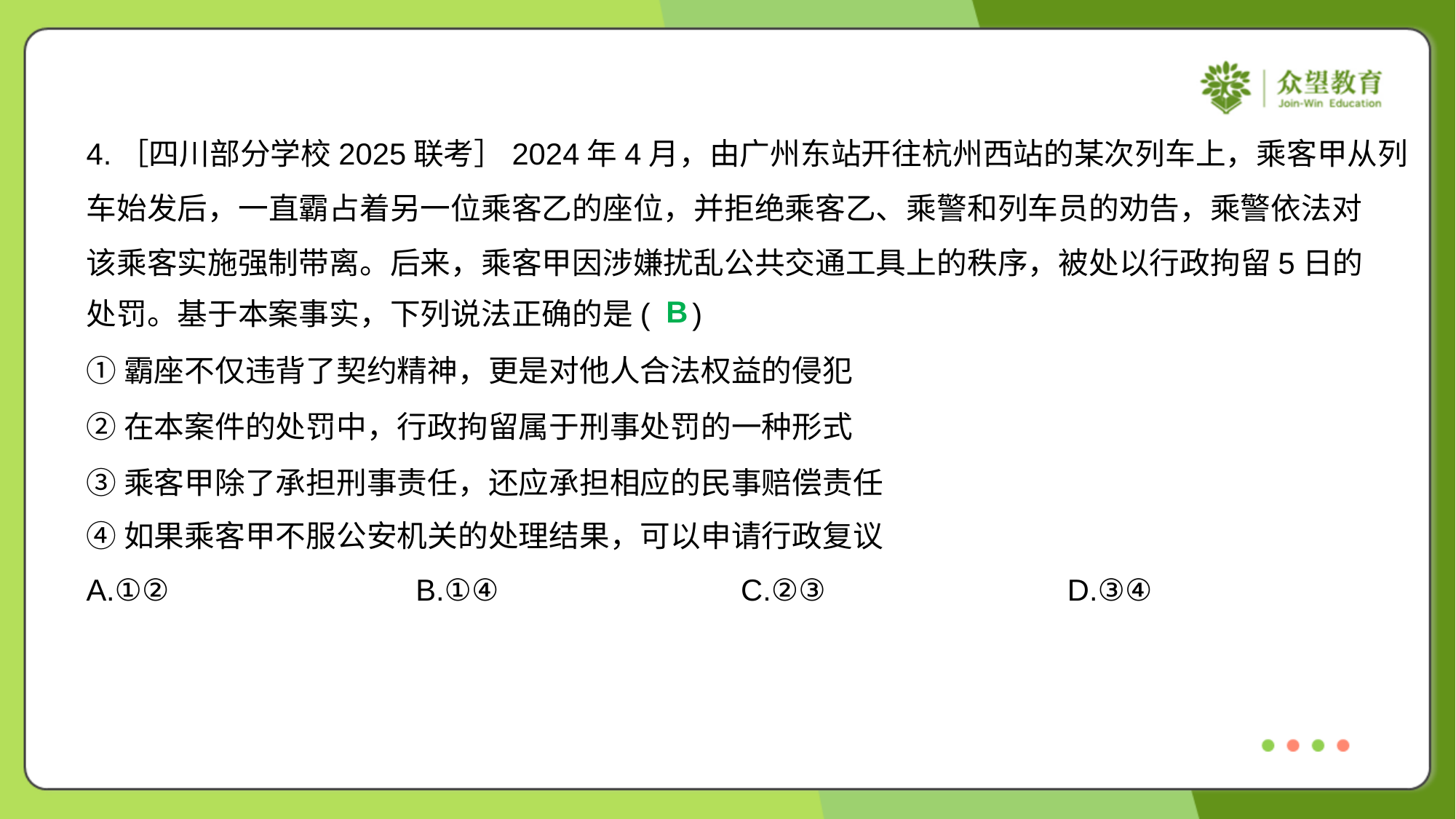

4.［四川部分学校2025联考］2024年4月，由广州东站开往杭州西站的某次列车上，乘客甲从列
车始发后，一直霸占着另一位乘客乙的座位，并拒绝乘客乙、乘警和列车员的劝告，乘警依法对
该乘客实施强制带离。后来，乘客甲因涉嫌扰乱公共交通工具上的秩序，被处以行政拘留5日的
处罚。基于本案事实，下列说法正确的是(     )
B
①霸座不仅违背了契约精神，更是对他人合法权益的侵犯
②在本案件的处罚中，行政拘留属于刑事处罚的一种形式
③乘客甲除了承担刑事责任，还应承担相应的民事赔偿责任
④如果乘客甲不服公安机关的处理结果，可以申请行政复议
A.①②	B.①④	C.②③	D.③④